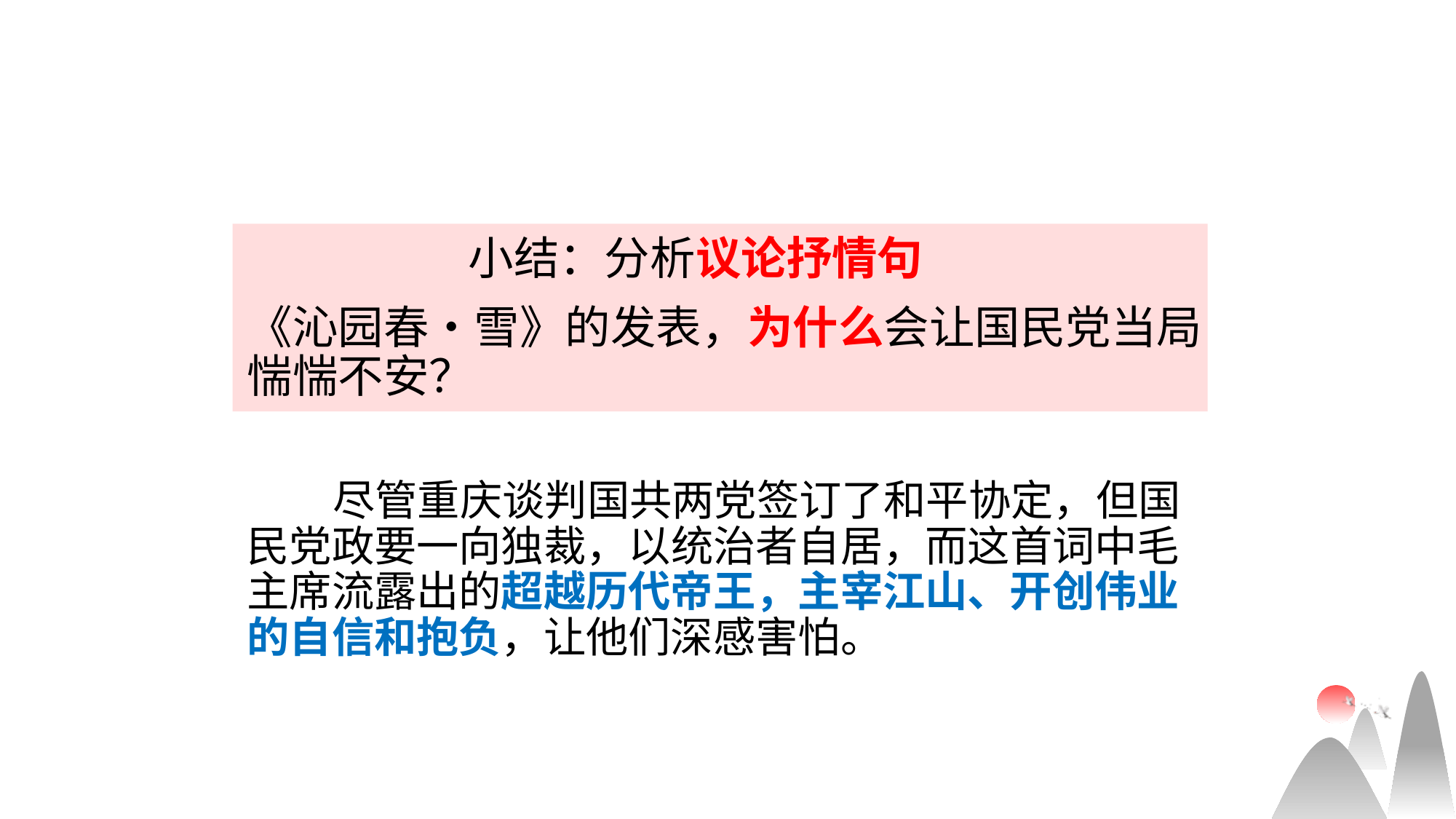

#
        “数风流人物还看今朝”。抒发了“今朝”的风流人物定然不负历史使命，主宰江山、缔造历史，开创伟业。表现了诗人坚定的自信和敢为天下先的伟大抱负。

                     小结：分析议论抒情句

《沁园春•雪》的发表，为什么会让国民党当局惴惴不安？

        尽管重庆谈判国共两党签订了和平协定，但国民党政要一向独裁，以统治者自居，而这首词中毛主席流露出的超越历代帝王，主宰江山、开创伟业的自信和抱负，让他们深感害怕。